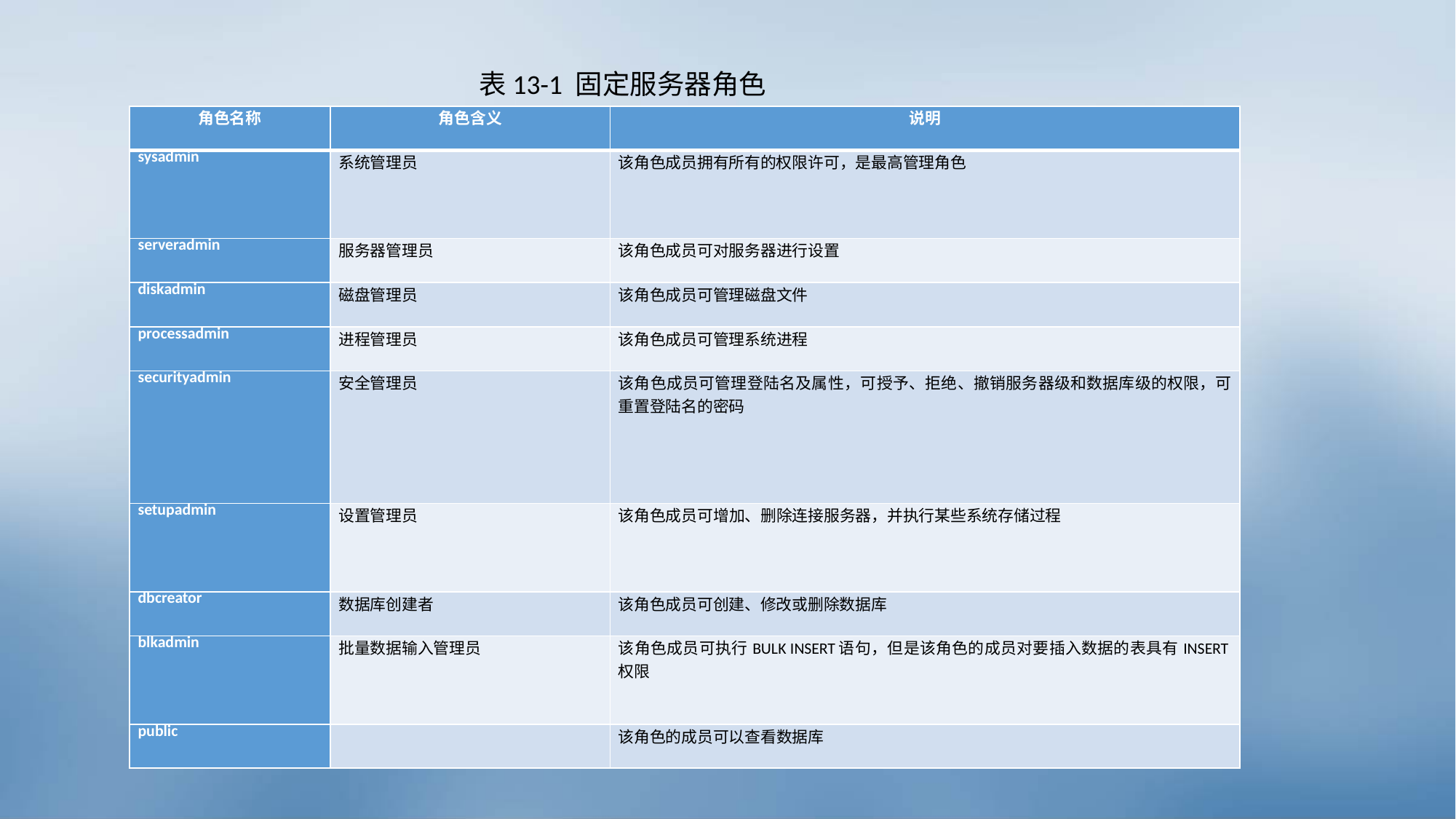

表13-1 固定服务器角色
| 角色名称 | 角色含义 | 说明 |
| --- | --- | --- |
| sysadmin | 系统管理员 | 该角色成员拥有所有的权限许可，是最高管理角色 |
| serveradmin | 服务器管理员 | 该角色成员可对服务器进行设置 |
| diskadmin | 磁盘管理员 | 该角色成员可管理磁盘文件 |
| processadmin | 进程管理员 | 该角色成员可管理系统进程 |
| securityadmin | 安全管理员 | 该角色成员可管理登陆名及属性，可授予、拒绝、撤销服务器级和数据库级的权限，可重置登陆名的密码 |
| setupadmin | 设置管理员 | 该角色成员可增加、删除连接服务器，并执行某些系统存储过程 |
| dbcreator | 数据库创建者 | 该角色成员可创建、修改或删除数据库 |
| blkadmin | 批量数据输入管理员 | 该角色成员可执行BULK INSERT语句，但是该角色的成员对要插入数据的表具有INSERT权限 |
| public |  | 该角色的成员可以查看数据库 |